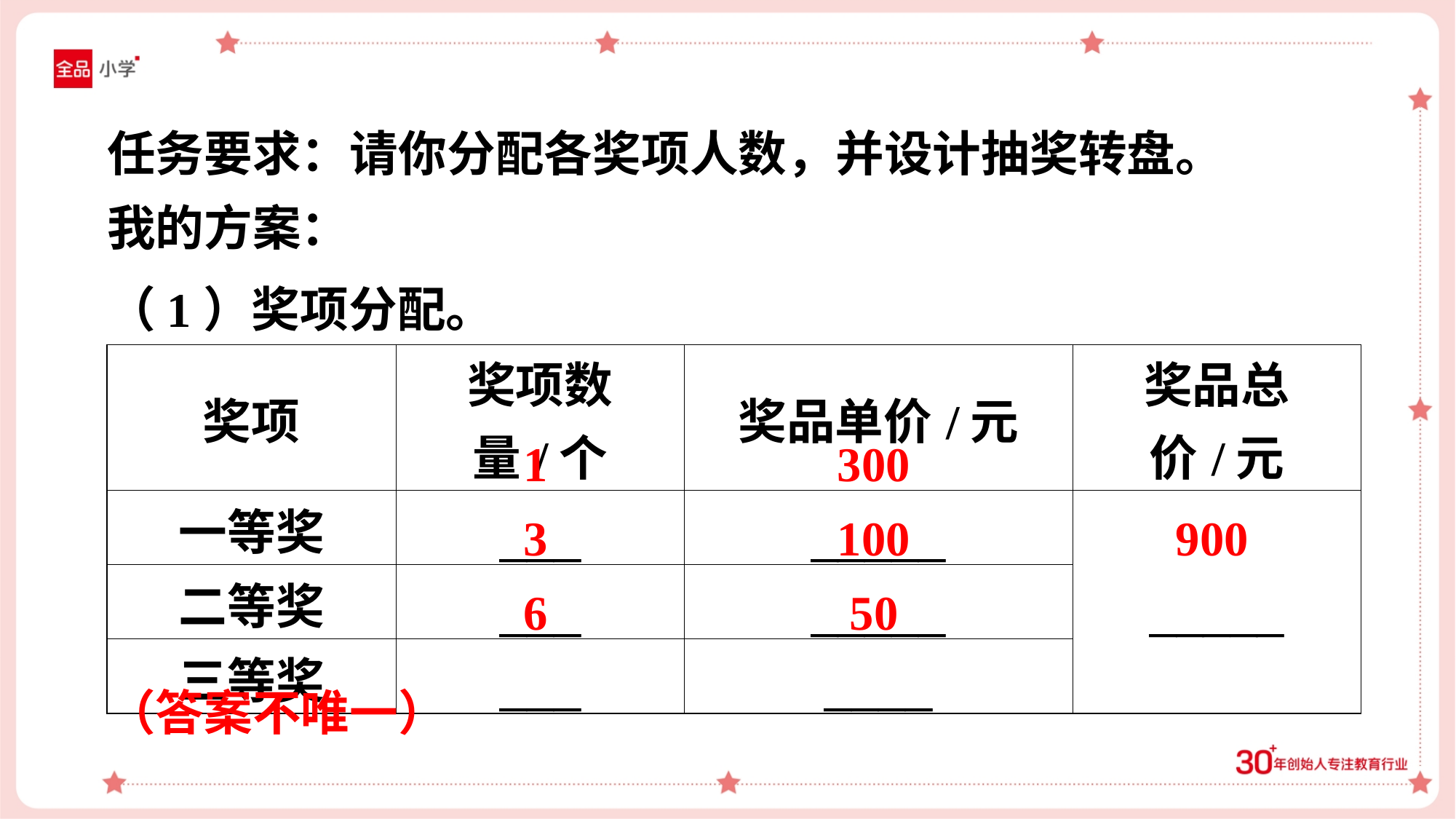

任务要求：请你分配各奖项人数，并设计抽奖转盘。
我的方案：
（1）奖项分配。
| 奖项 | 奖项数量/个 | 奖品单价/元 | 奖品总价/元 |
| --- | --- | --- | --- |
| 一等奖 | \_\_\_ | \_\_\_\_\_ | \_\_\_\_\_ |
| 二等奖 | \_\_\_ | \_\_\_\_\_ |  |
| 三等奖 | \_\_\_ | \_\_\_\_ |  |
1
300
3
100
900
6
50
（答案不唯一）